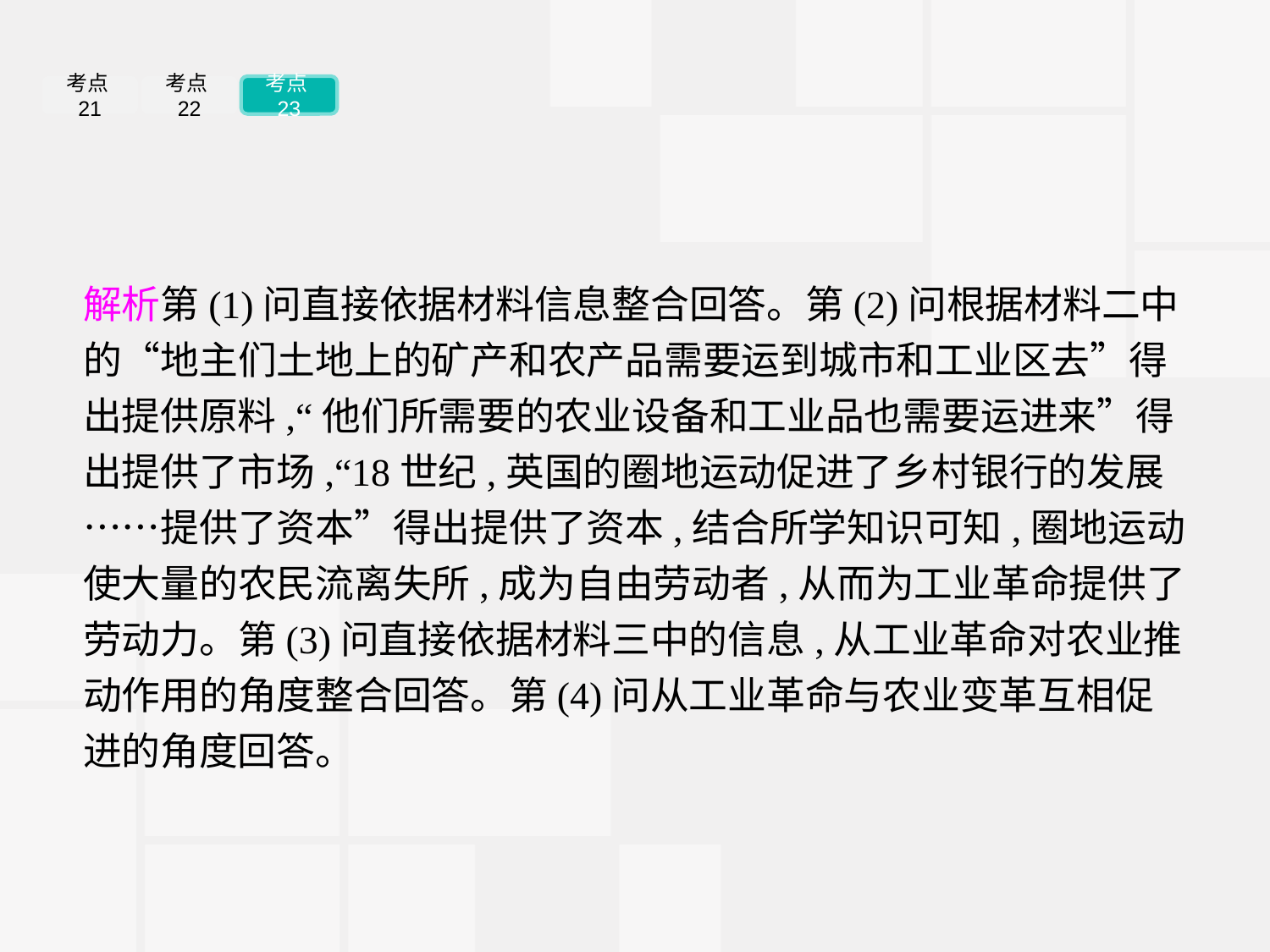

考点21
考点22
考点23
解析第(1)问直接依据材料信息整合回答。第(2)问根据材料二中的“地主们土地上的矿产和农产品需要运到城市和工业区去”得出提供原料,“他们所需要的农业设备和工业品也需要运进来”得出提供了市场,“18世纪,英国的圈地运动促进了乡村银行的发展……提供了资本”得出提供了资本,结合所学知识可知,圈地运动使大量的农民流离失所,成为自由劳动者,从而为工业革命提供了劳动力。第(3)问直接依据材料三中的信息,从工业革命对农业推动作用的角度整合回答。第(4)问从工业革命与农业变革互相促进的角度回答。